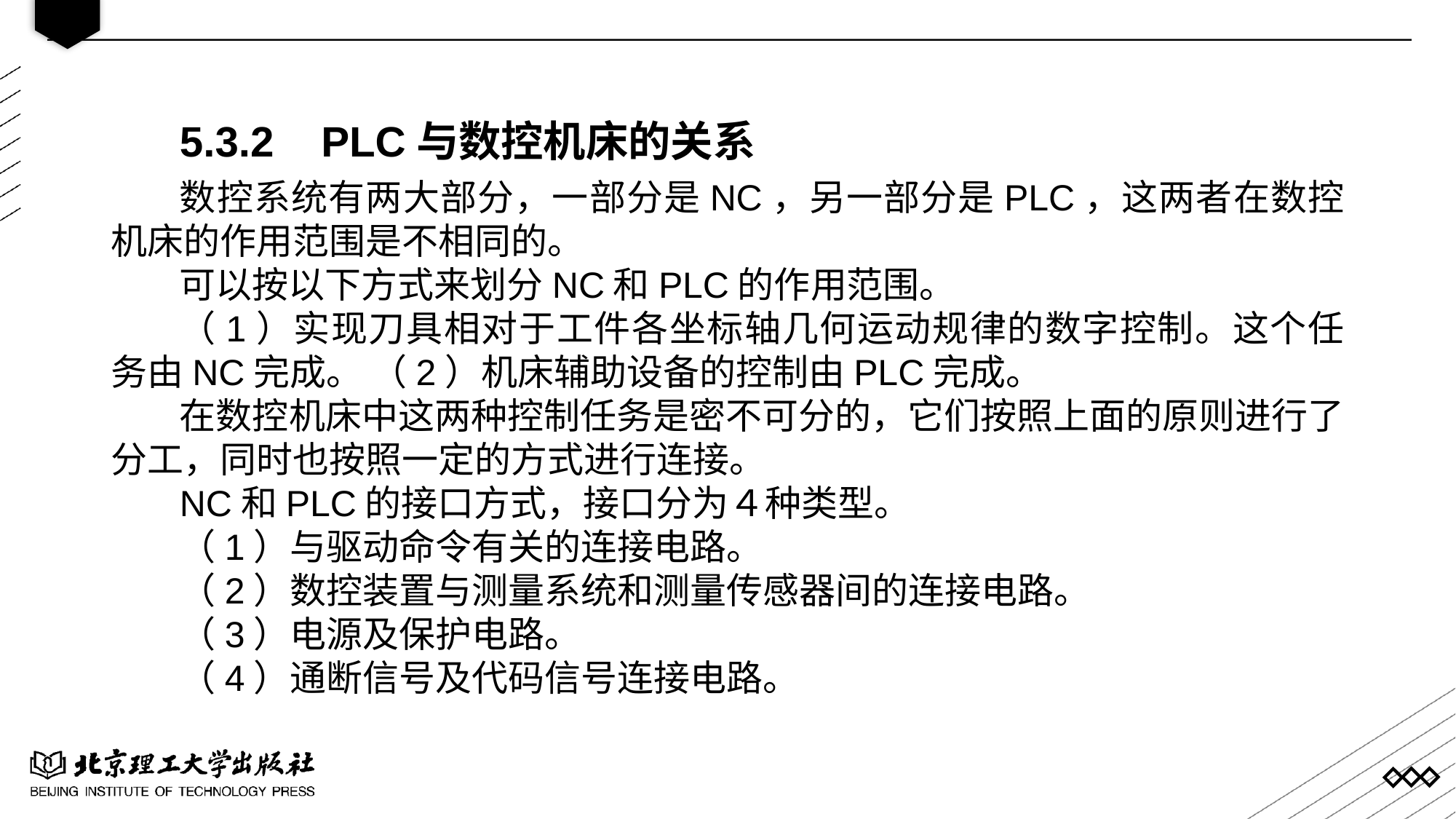

5.3.2    PLC与数控机床的关系
数控系统有两大部分，一部分是NC，另一部分是PLC，这两者在数控机床的作用范围是不相同的。
可以按以下方式来划分NC和PLC的作用范围。
（1）实现刀具相对于工件各坐标轴几何运动规律的数字控制。这个任务由NC完成。 （2）机床辅助设备的控制由PLC完成。
在数控机床中这两种控制任务是密不可分的，它们按照上面的原则进行了分工，同时也按照一定的方式进行连接。
NC和PLC的接口方式，接口分为４种类型。
（1）与驱动命令有关的连接电路。
（2）数控装置与测量系统和测量传感器间的连接电路。
（3）电源及保护电路。
（4）通断信号及代码信号连接电路。